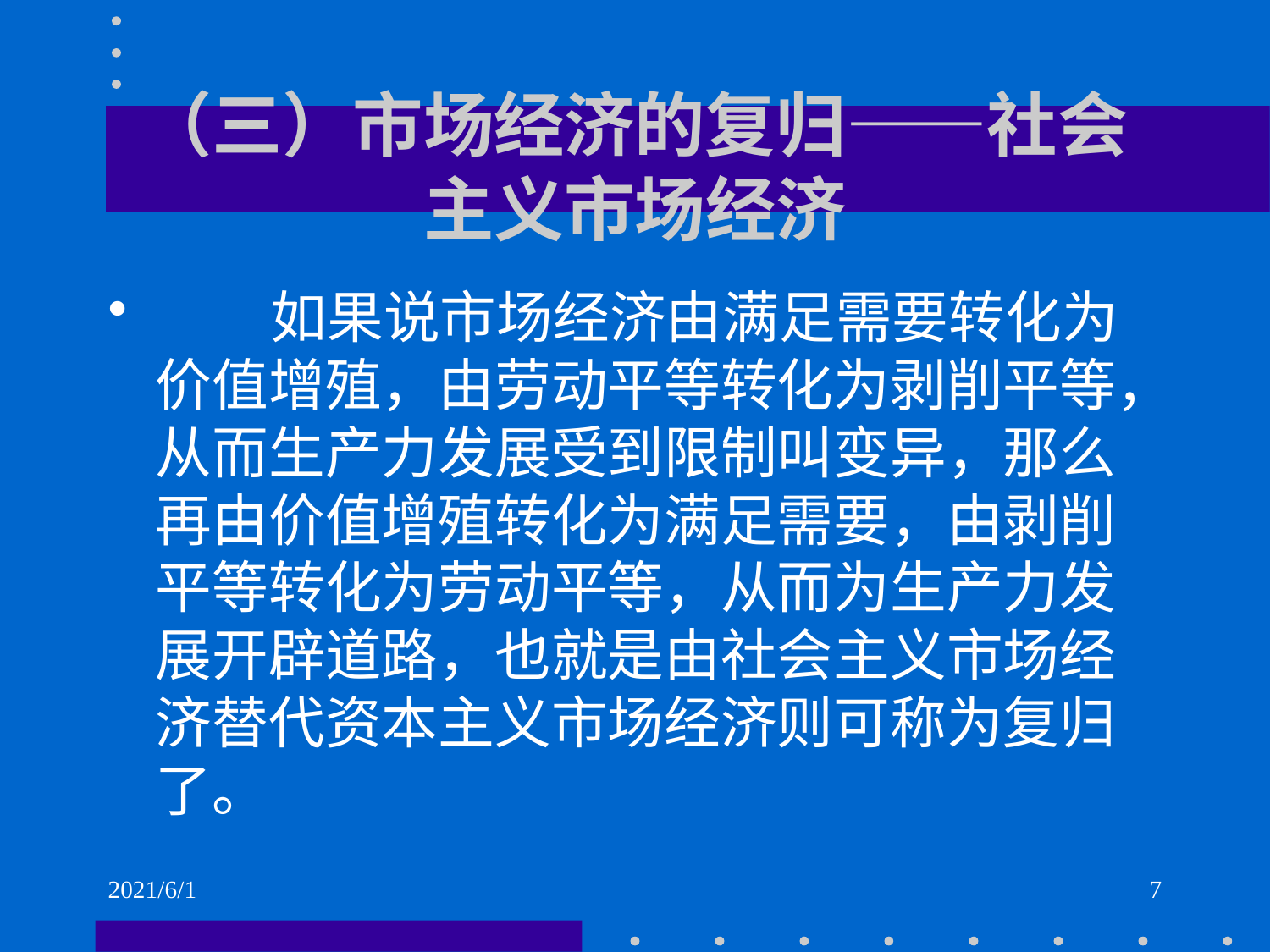

# （三）市场经济的复归——社会主义市场经济
        如果说市场经济由满足需要转化为价值增殖，由劳动平等转化为剥削平等，从而生产力发展受到限制叫变异，那么再由价值增殖转化为满足需要，由剥削平等转化为劳动平等，从而为生产力发展开辟道路，也就是由社会主义市场经济替代资本主义市场经济则可称为复归了。
2021/6/1
7